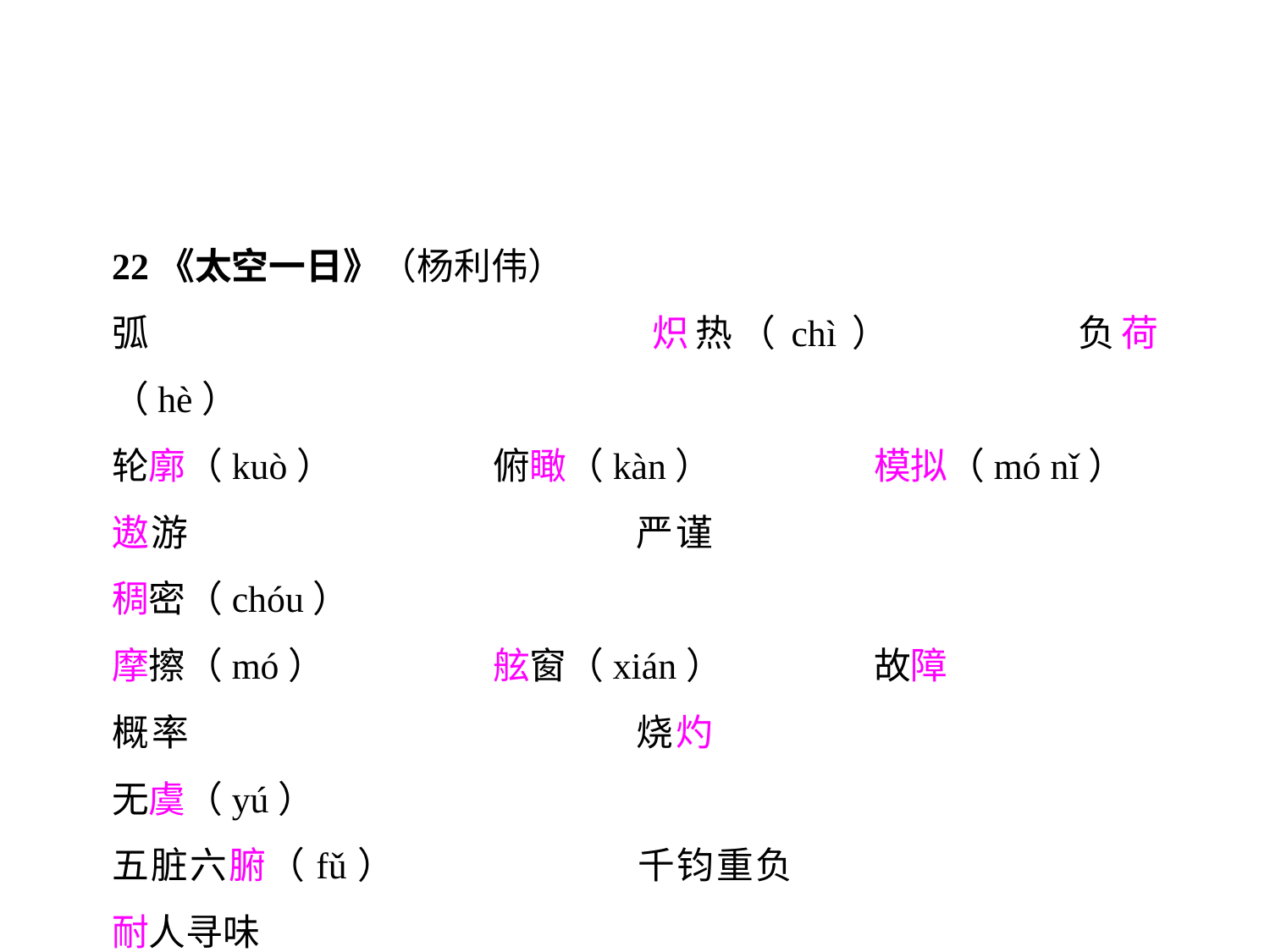

22《太空一日》（杨利伟）
弧				炽热（chì）		负荷（hè）
轮廓（kuò）		俯瞰（kàn）		模拟（mó nǐ）
遨游				严谨				稠密（chóu）
摩擦（mó）		舷窗（xián）		故障
概率				烧灼				无虞（yú）
五脏六腑（fǔ）		千钧重负			耐人寻味
本末倒置			惊心动魄			屏息凝神（bǐng）